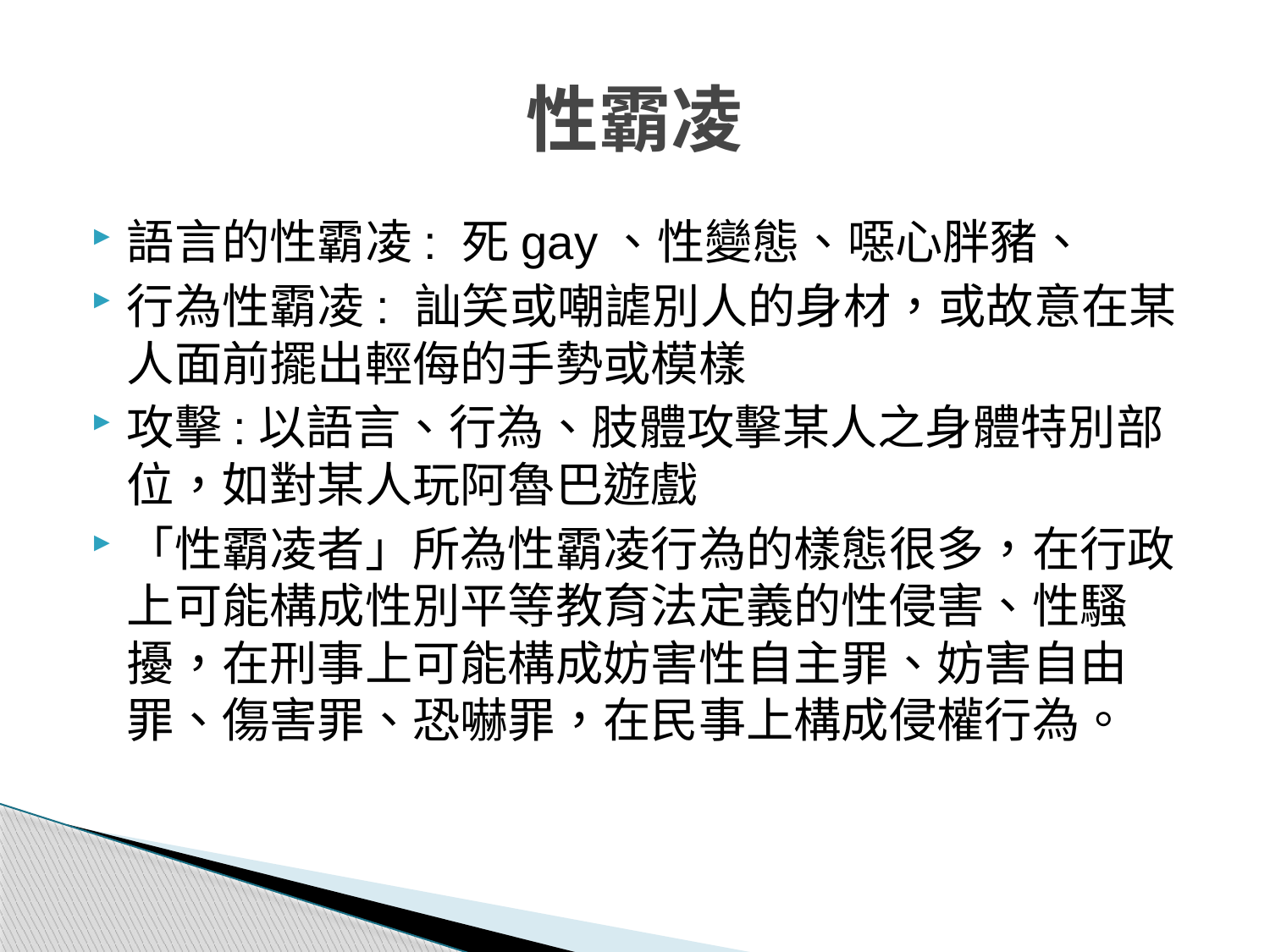

# 性霸凌
語言的性霸凌: 死gay、性變態、噁心胖豬、
行為性霸凌: 訕笑或嘲謔別人的身材，或故意在某人面前擺出輕侮的手勢或模樣
攻擊:以語言、行為、肢體攻擊某人之身體特別部位，如對某人玩阿魯巴遊戲
「性霸凌者」所為性霸凌行為的樣態很多，在行政上可能構成性別平等教育法定義的性侵害、性騷擾，在刑事上可能構成妨害性自主罪、妨害自由罪、傷害罪、恐嚇罪，在民事上構成侵權行為。